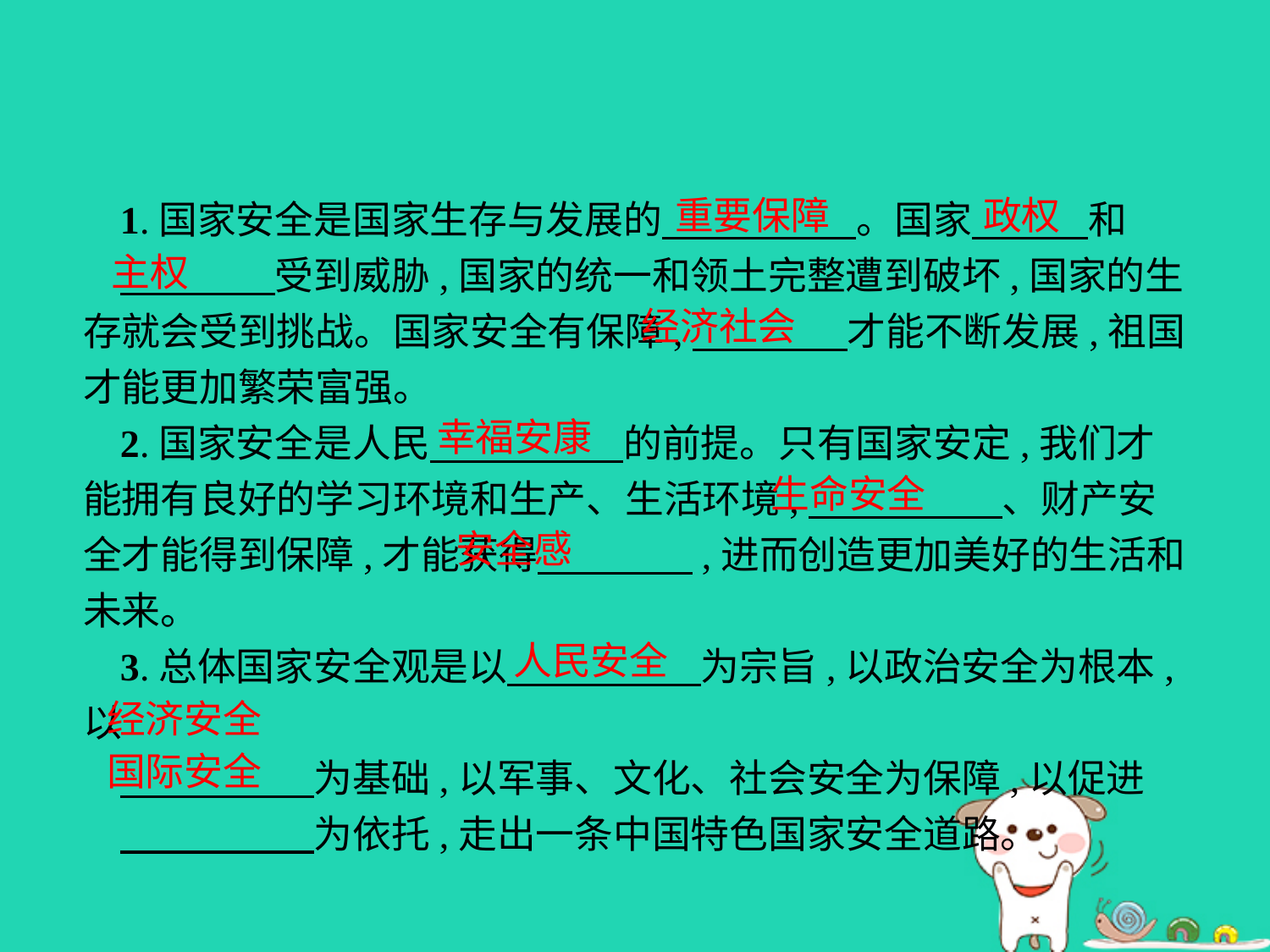

重要保障
政权
1.国家安全是国家生存与发展的　　　　　。国家　　　和
　　　　受到威胁,国家的统一和领土完整遭到破坏,国家的生存就会受到挑战。国家安全有保障,　　　　才能不断发展,祖国才能更加繁荣富强。
2.国家安全是人民　　　　　的前提。只有国家安定,我们才能拥有良好的学习环境和生产、生活环境,　　　　　、财产安全才能得到保障,才能获得　　　　,进而创造更加美好的生活和未来。
3.总体国家安全观是以　　　　　为宗旨,以政治安全为根本,以
　　　　　为基础,以军事、文化、社会安全为保障,以促进
　　　　　为依托,走出一条中国特色国家安全道路。
主权
经济社会
幸福安康
生命安全
安全感
人民安全
经济安全
国际安全